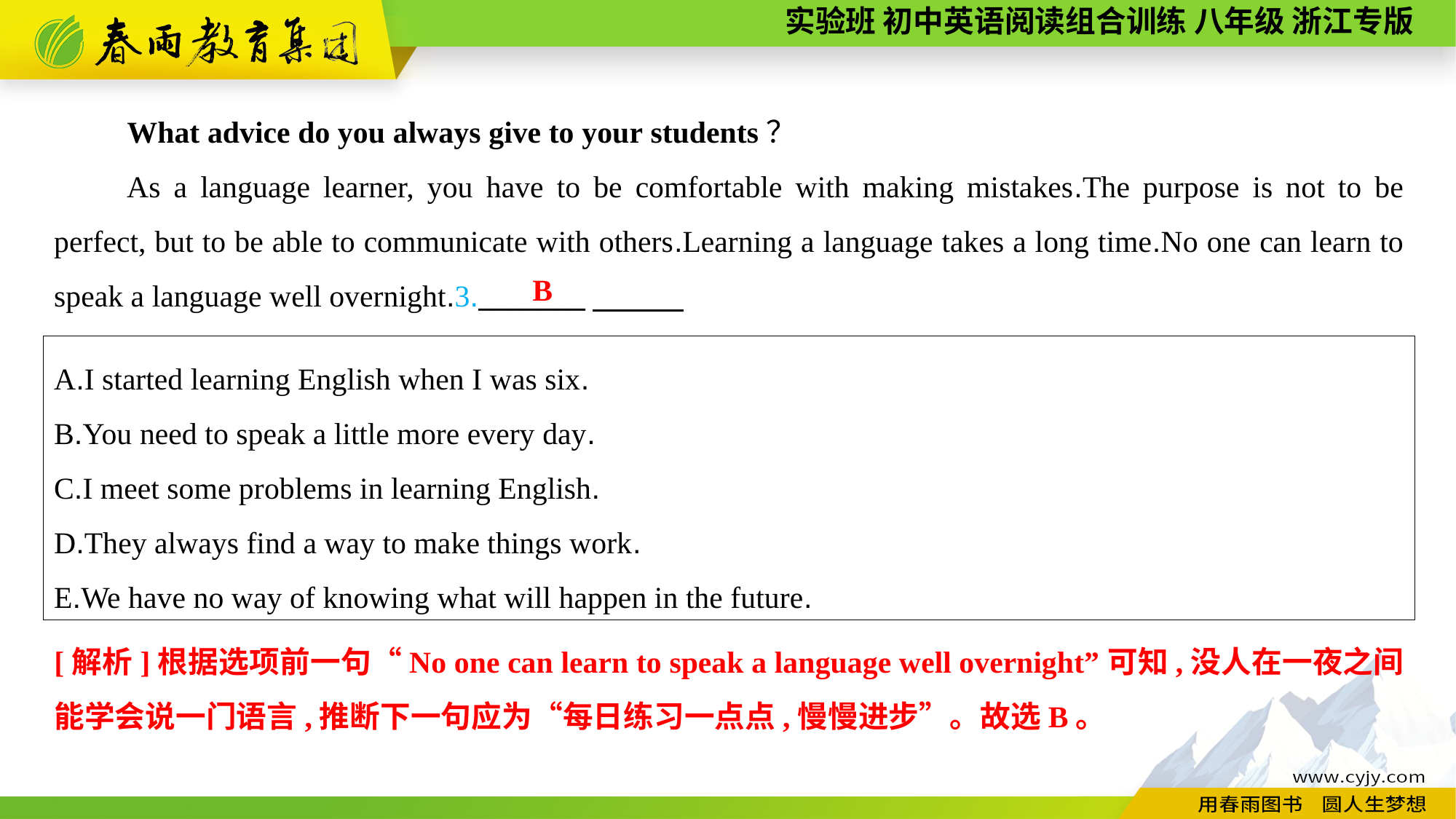

What advice do you always give to your students？
As a language learner, you have to be comfortable with making mistakes.The purpose is not to be perfect, but to be able to communicate with others.Learning a language takes a long time.No one can learn to speak a language well overnight.3._______
B
A.I started learning English when I was six.
B.You need to speak a little more every day.
C.I meet some problems in learning English.
D.They always find a way to make things work.
E.We have no way of knowing what will happen in the future.
[解析]根据选项前一句“No one can learn to speak a language well overnight”可知,没人在一夜之间能学会说一门语言,推断下一句应为“每日练习一点点,慢慢进步”。故选B。